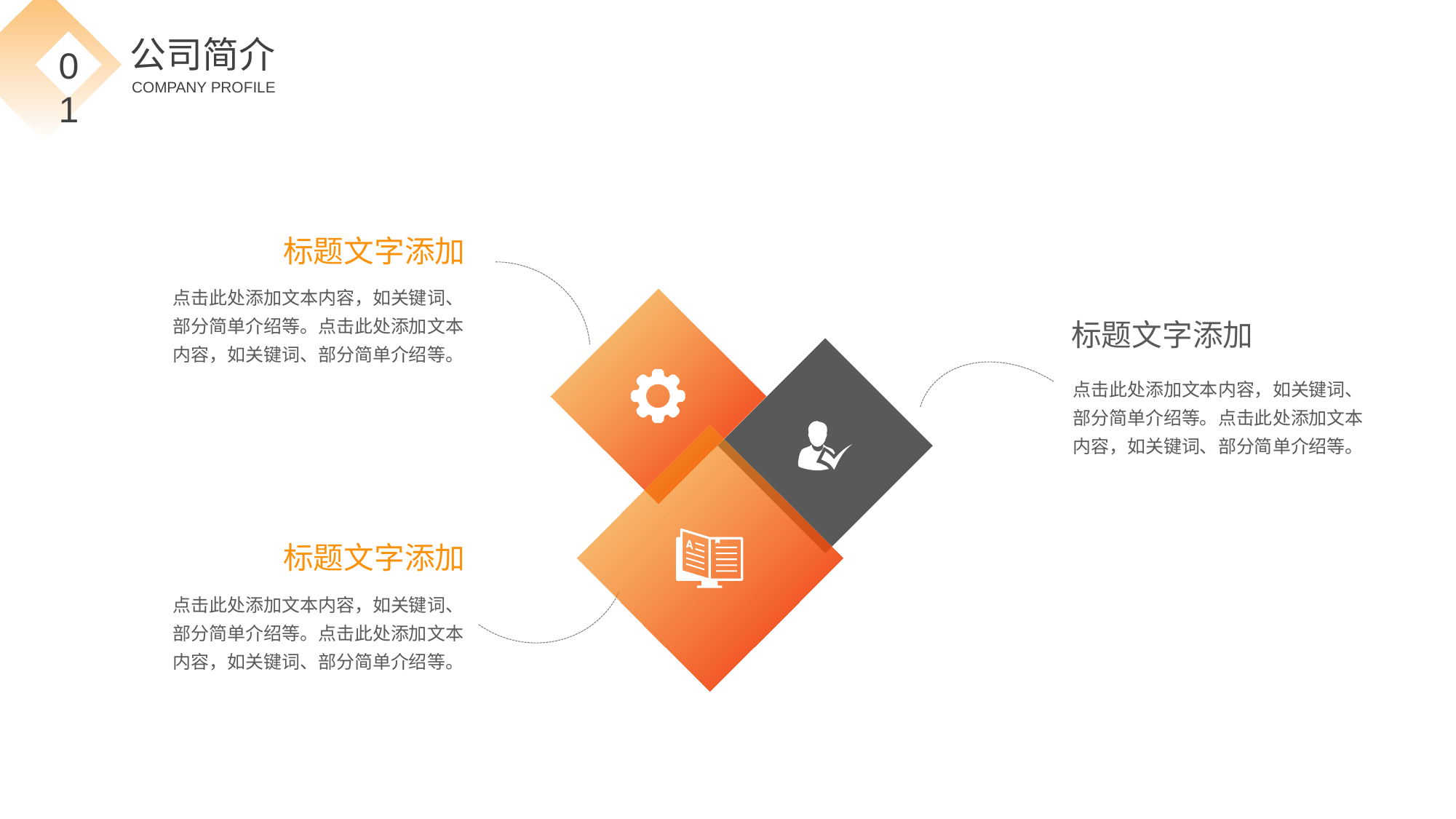

公司简介

01
COMPANY PROFILE
标题文字添加
点击此处添加文本内容，如关键词、部分简单介绍等。点击此处添加文本内容，如关键词、部分简单介绍等。

标题文字添加
点击此处添加文本内容，如关键词、部分简单介绍等。点击此处添加文本内容，如关键词、部分简单介绍等。

标题文字添加
点击此处添加文本内容，如关键词、部分简单介绍等。点击此处添加文本内容，如关键词、部分简单介绍等。